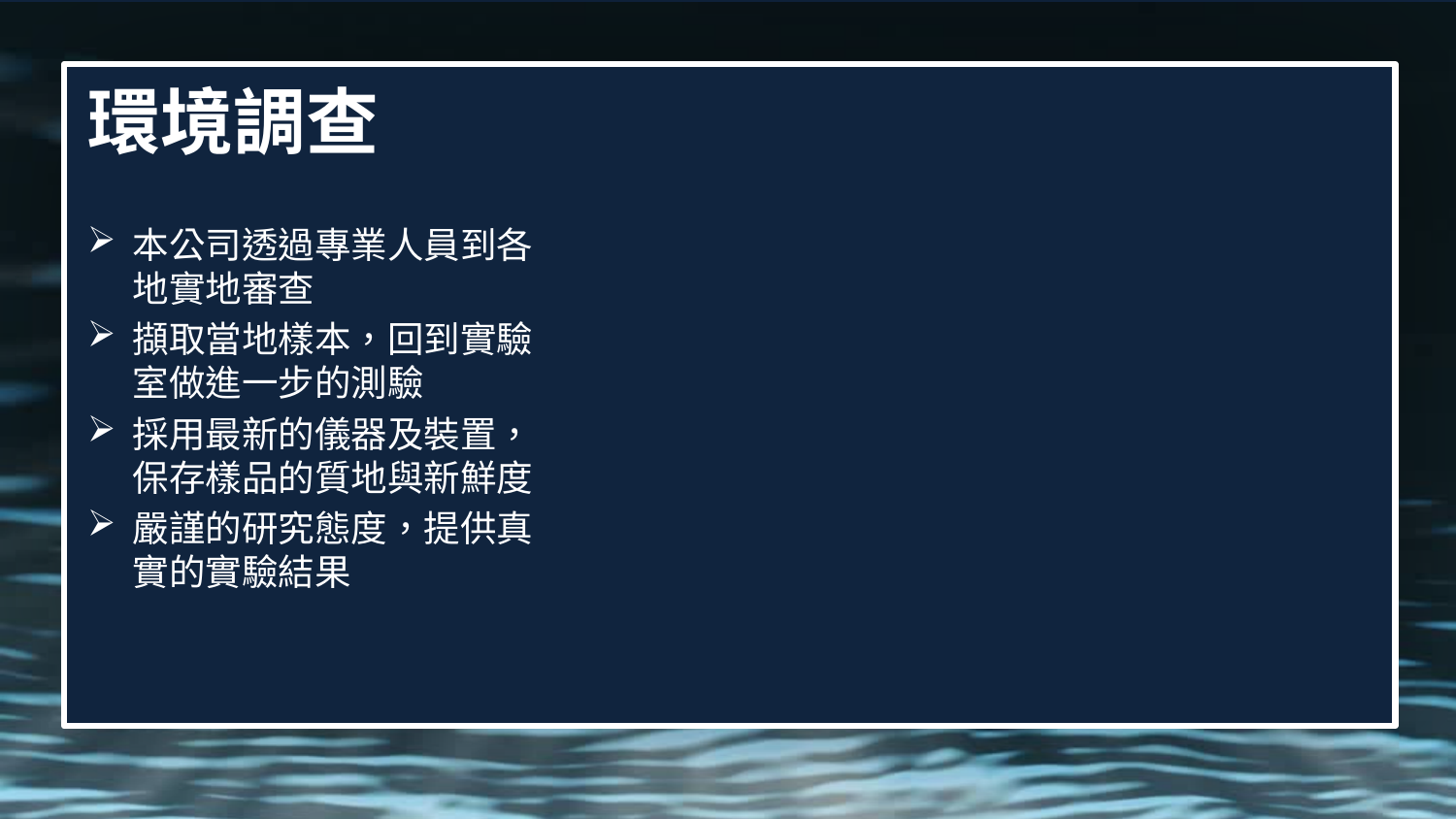

# 環境調查

本公司透過專業人員到各地實地審查
擷取當地樣本，回到實驗室做進一步的測驗
採用最新的儀器及裝置，保存樣品的質地與新鮮度
嚴謹的研究態度，提供真實的實驗結果